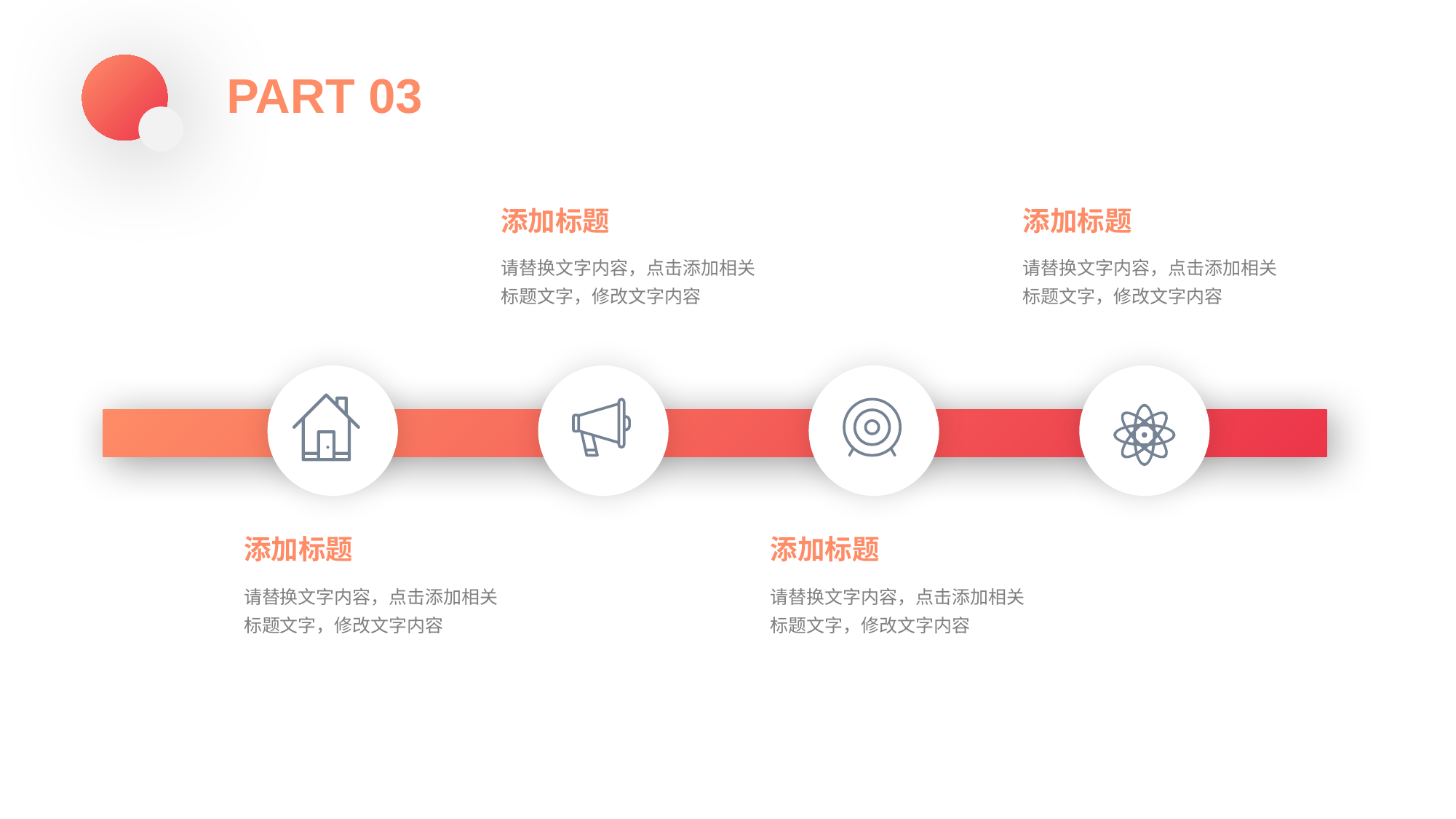

PART 03
添加标题
请替换文字内容，点击添加相关标题文字，修改文字内容
添加标题
请替换文字内容，点击添加相关标题文字，修改文字内容

添加标题
请替换文字内容，点击添加相关标题文字，修改文字内容
添加标题
请替换文字内容，点击添加相关标题文字，修改文字内容